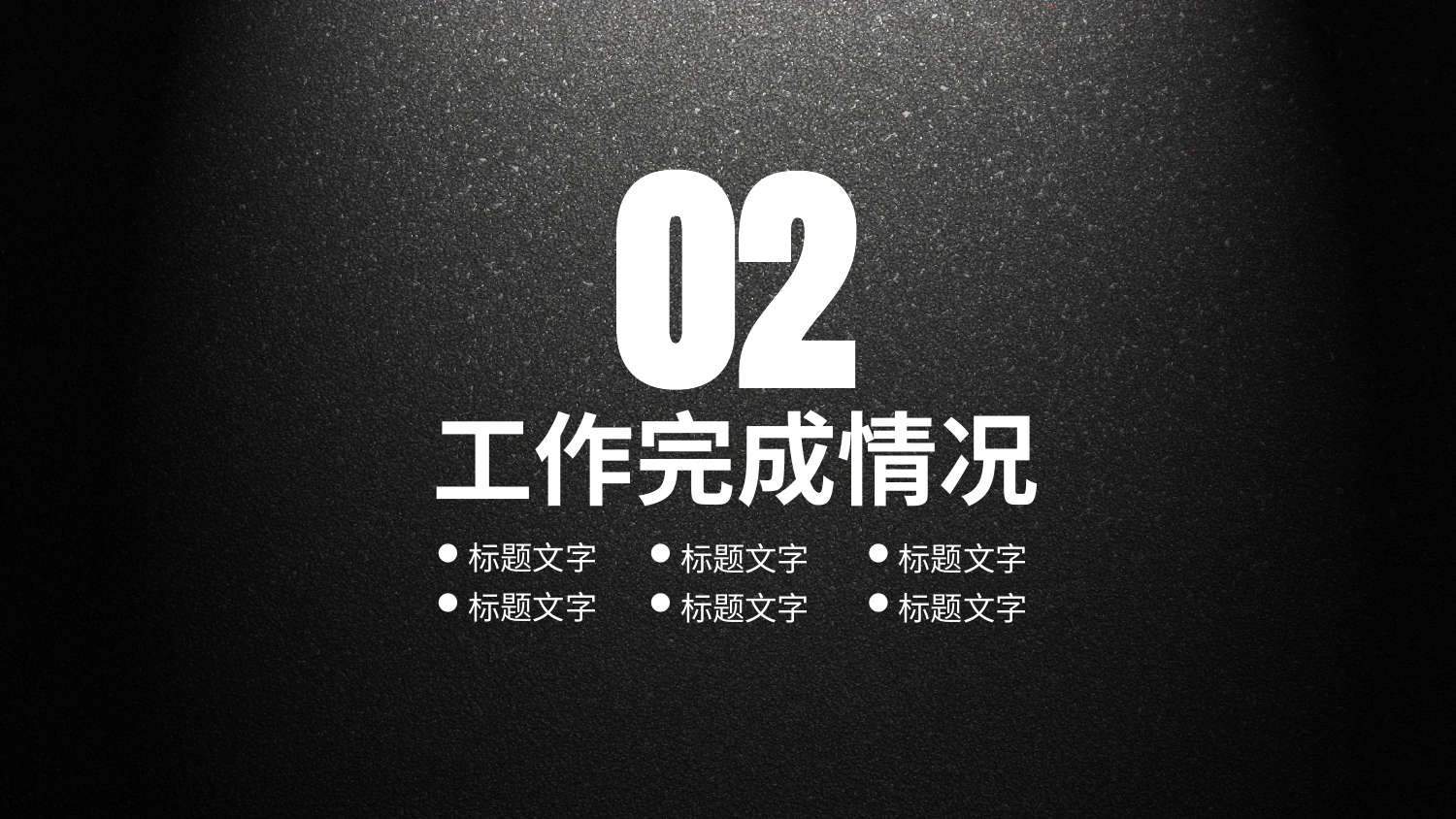

02
工作完成情况
标题文字
标题文字
标题文字
标题文字
标题文字
标题文字